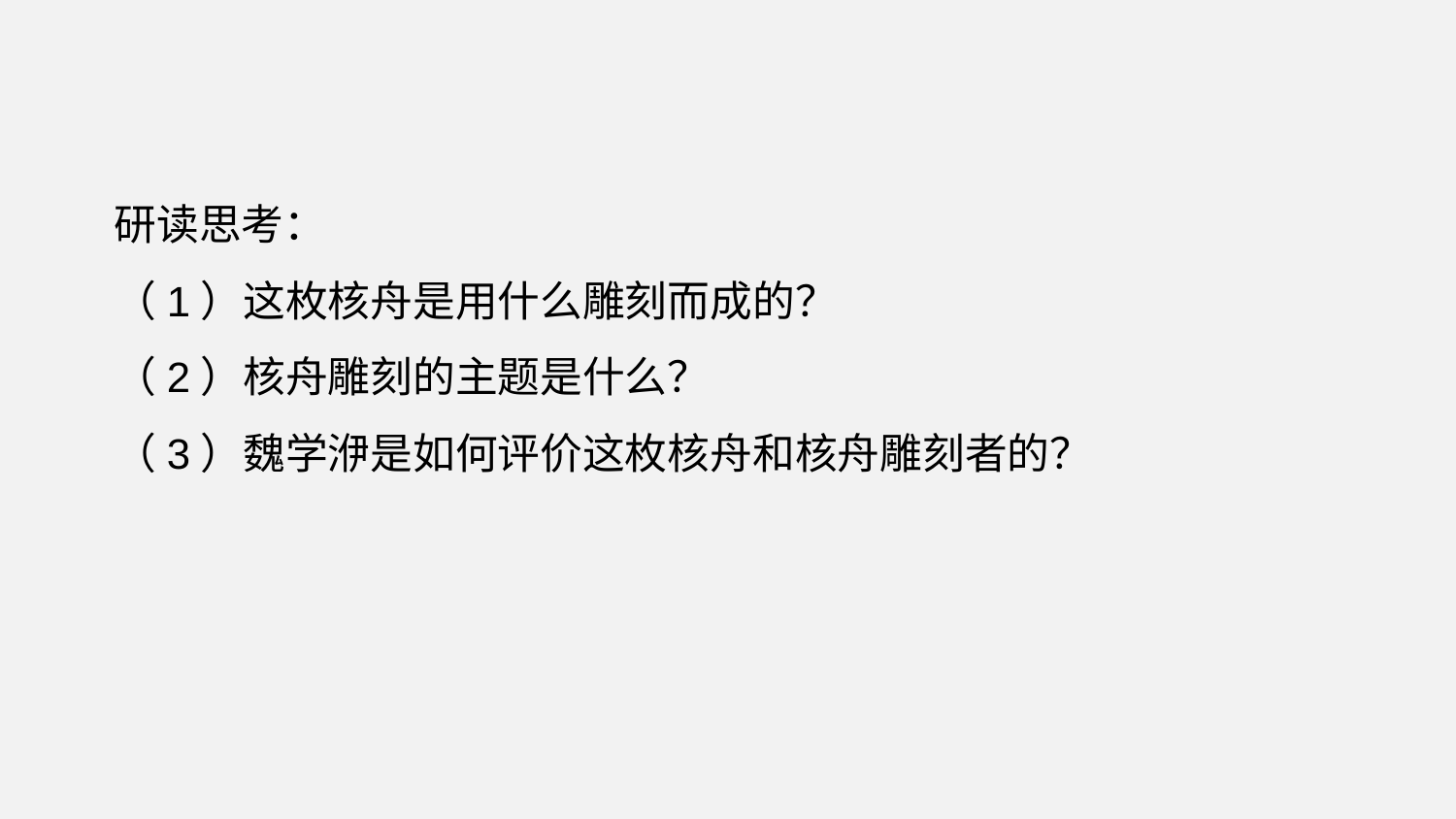

研读思考：
（1）这枚核舟是用什么雕刻而成的？
（2）核舟雕刻的主题是什么？
（3）魏学洢是如何评价这枚核舟和核舟雕刻者的？